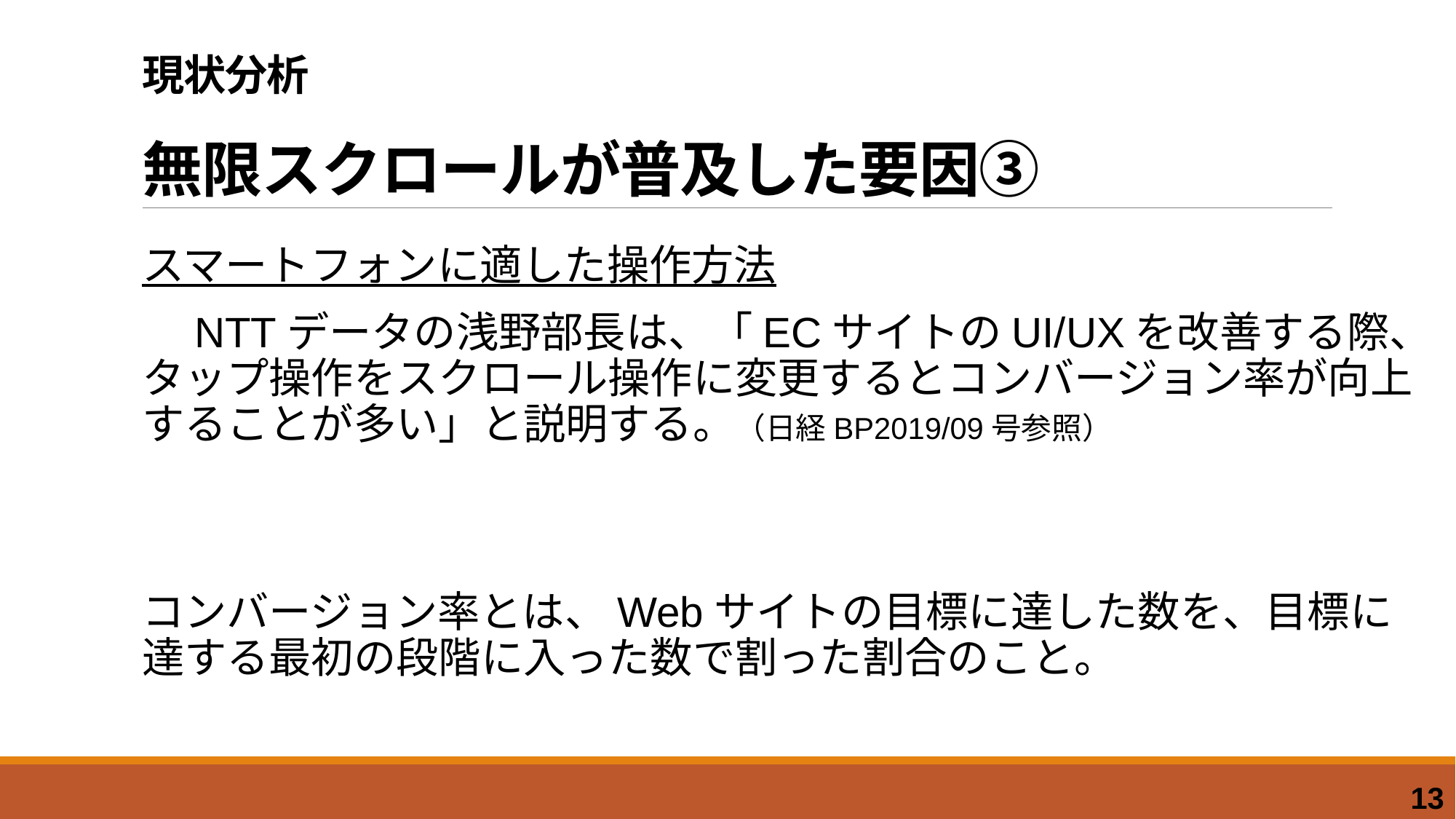

# 現状分析 無限スクロールが普及した要因③
スマートフォンに適した操作方法
　NTTデータの浅野部長は、「ECサイトのUI/UXを改善する際、タップ操作をスクロール操作に変更するとコンバージョン率が向上することが多い」と説明する。（日経BP2019/09号参照）

コンバージョン率とは、Webサイトの目標に達した数を、目標に達する最初の段階に入った数で割った割合のこと。
13